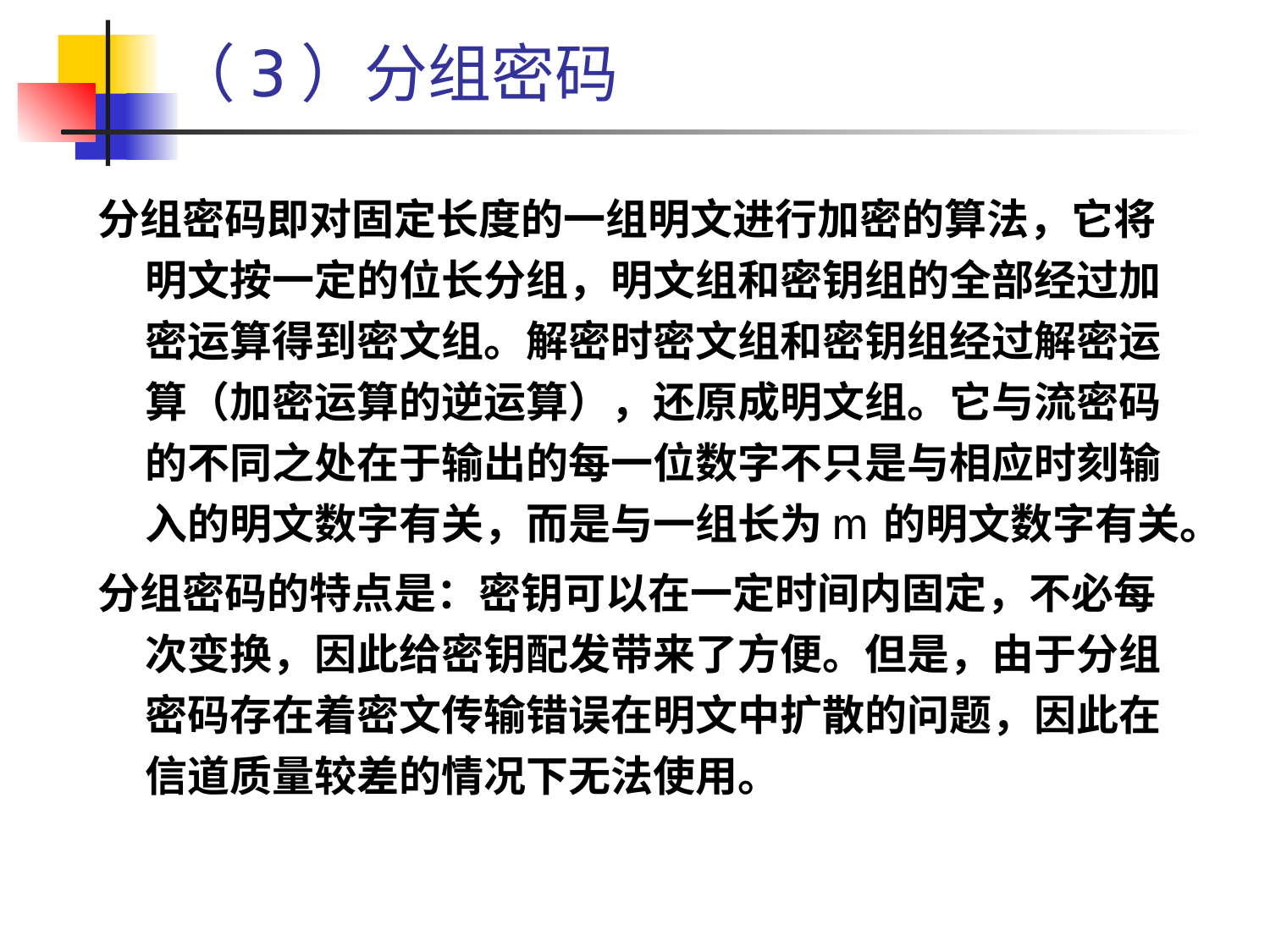

# （3）分组密码
分组密码即对固定长度的一组明文进行加密的算法，它将明文按一定的位长分组，明文组和密钥组的全部经过加密运算得到密文组。解密时密文组和密钥组经过解密运算（加密运算的逆运算），还原成明文组。它与流密码的不同之处在于输出的每一位数字不只是与相应时刻输入的明文数字有关，而是与一组长为m的明文数字有关。
分组密码的特点是：密钥可以在一定时间内固定，不必每次变换，因此给密钥配发带来了方便。但是，由于分组密码存在着密文传输错误在明文中扩散的问题，因此在信道质量较差的情况下无法使用。

19